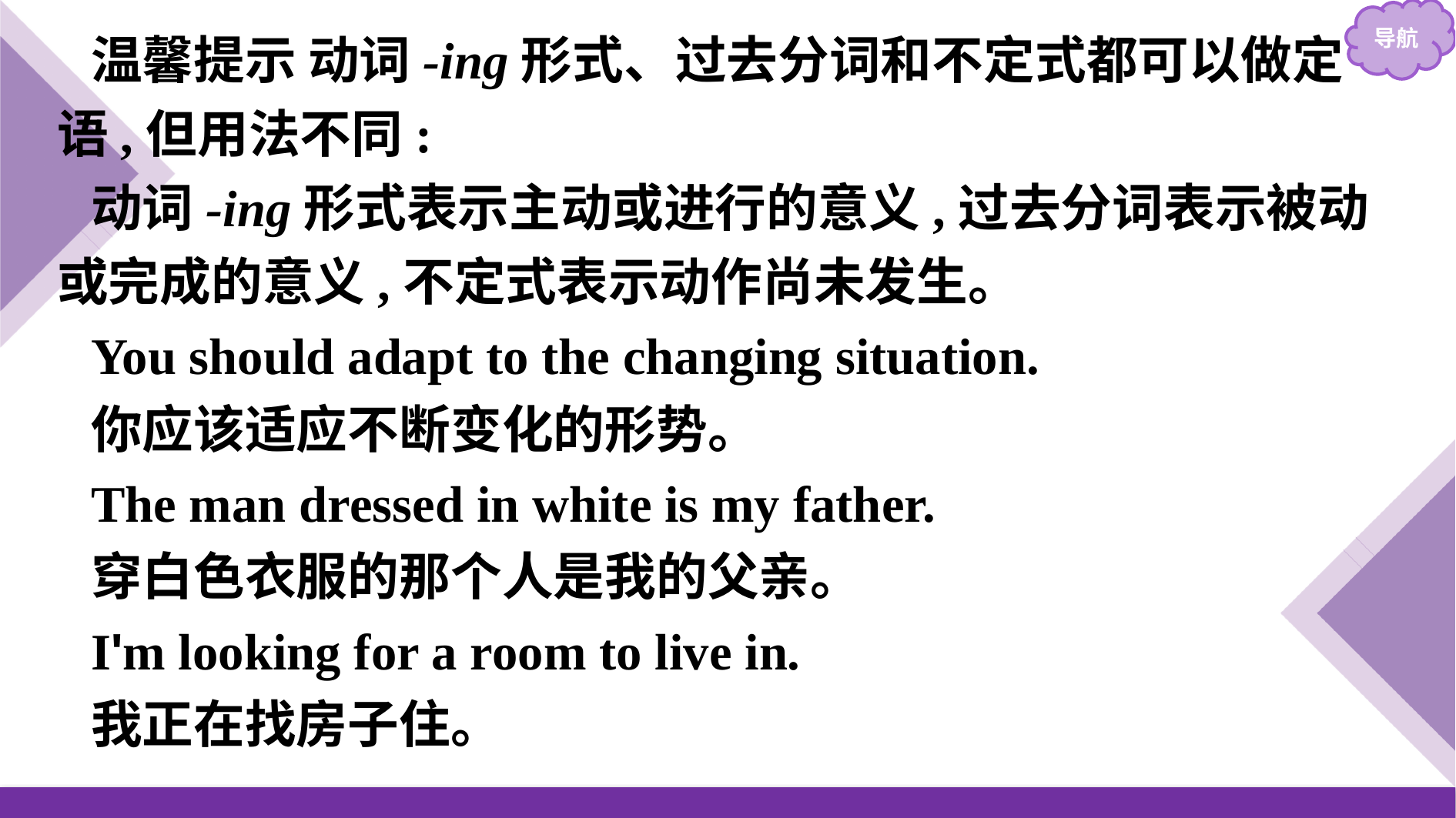

温馨提示 动词-ing形式、过去分词和不定式都可以做定语,但用法不同:
动词-ing形式表示主动或进行的意义,过去分词表示被动或完成的意义,不定式表示动作尚未发生。
You should adapt to the changing situation.
你应该适应不断变化的形势。
The man dressed in white is my father.
穿白色衣服的那个人是我的父亲。
I'm looking for a room to live in.
我正在找房子住。